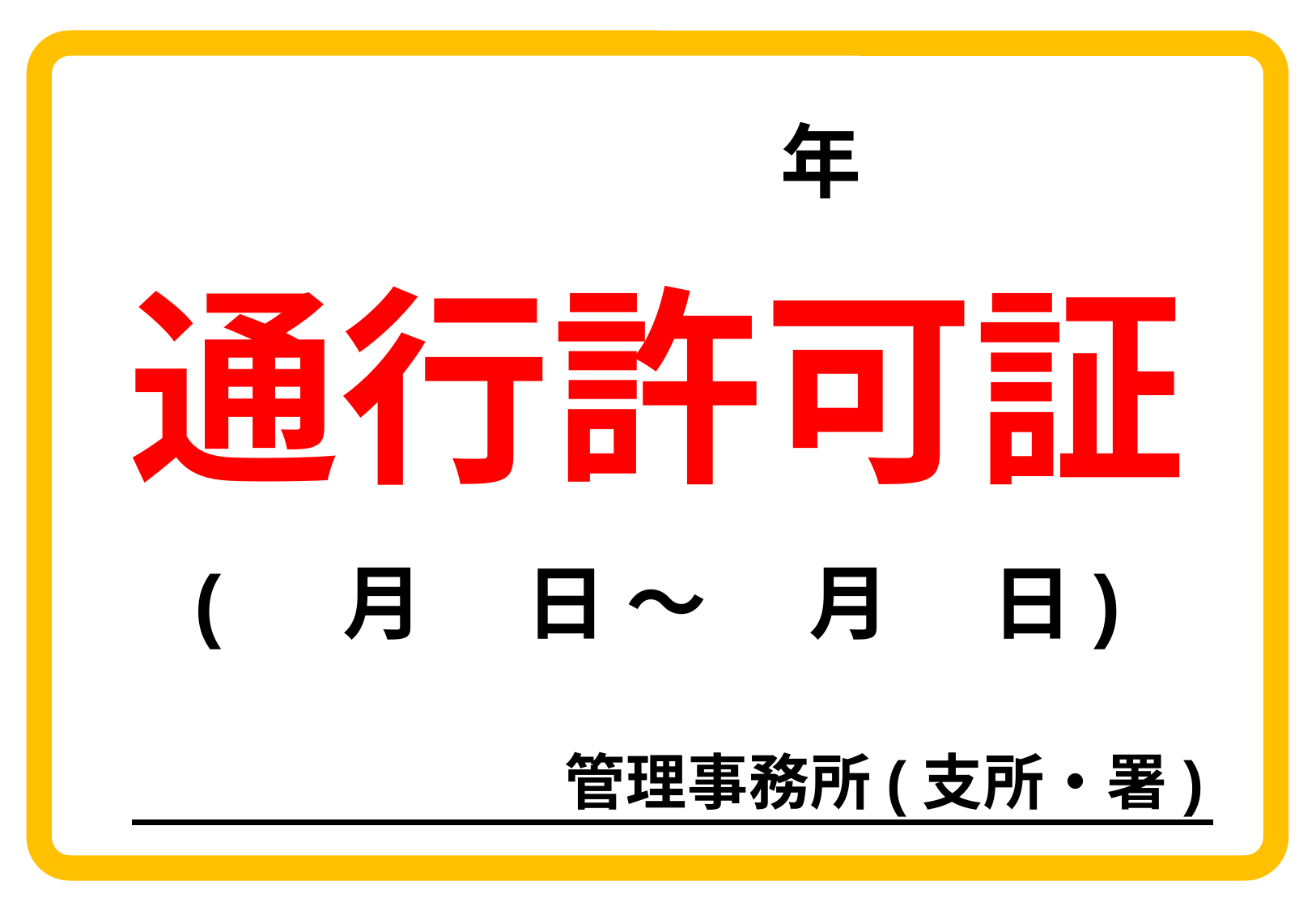

年
通行許可証
(　 月　 日 ～　 月　 日)
管理事務所(支所・署)